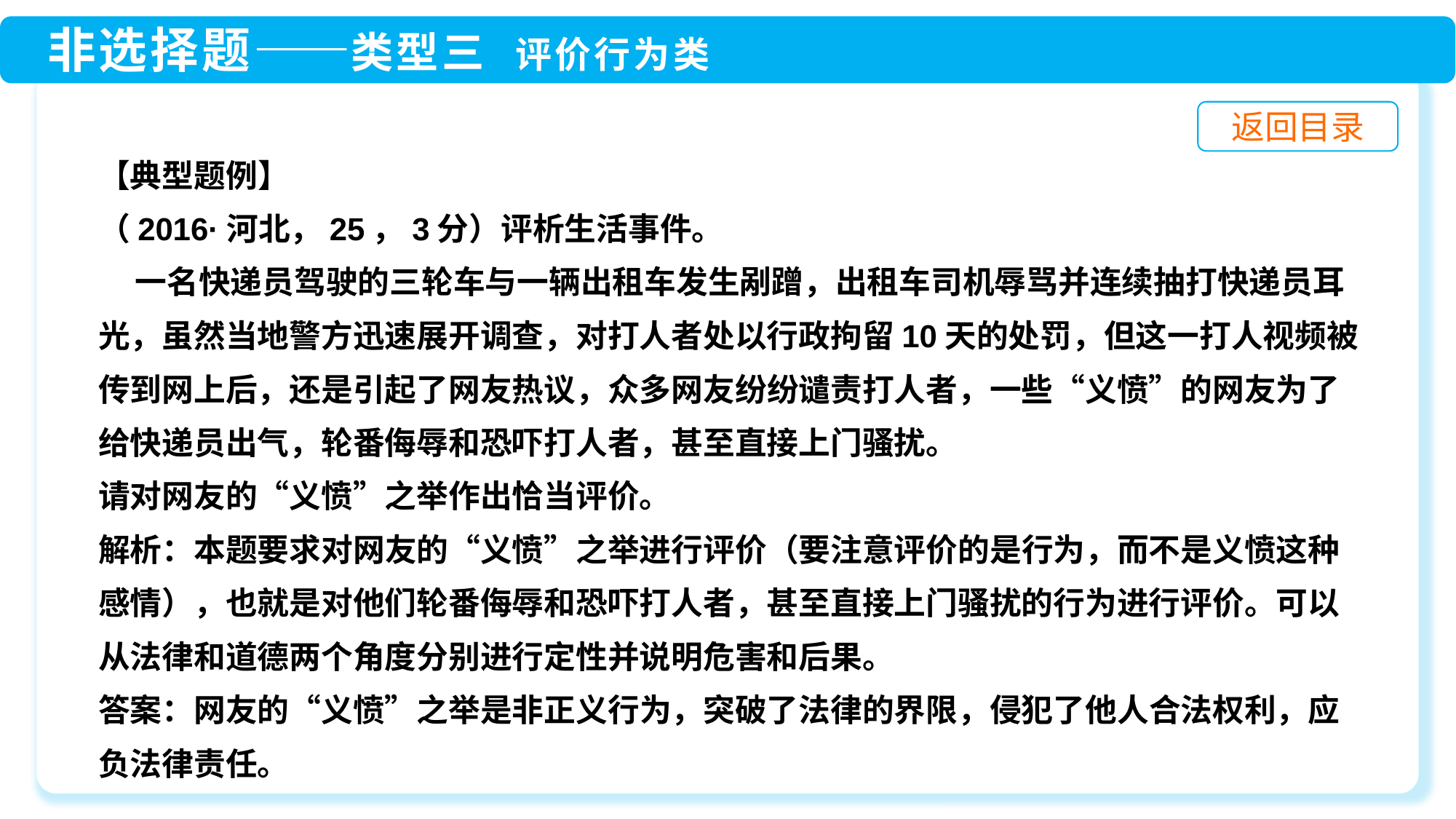

【典型题例】
（2016·河北，25，3分）评析生活事件。
    一名快递员驾驶的三轮车与一辆出租车发生剐蹭，出租车司机辱骂并连续抽打快递员耳光，虽然当地警方迅速展开调查，对打人者处以行政拘留10天的处罚，但这一打人视频被传到网上后，还是引起了网友热议，众多网友纷纷谴责打人者，一些“义愤”的网友为了给快递员出气，轮番侮辱和恐吓打人者，甚至直接上门骚扰。
请对网友的“义愤”之举作出恰当评价。
解析：本题要求对网友的“义愤”之举进行评价（要注意评价的是行为，而不是义愤这种感情），也就是对他们轮番侮辱和恐吓打人者，甚至直接上门骚扰的行为进行评价。可以从法律和道德两个角度分别进行定性并说明危害和后果。
答案：网友的“义愤”之举是非正义行为，突破了法律的界限，侵犯了他人合法权利，应负法律责任。